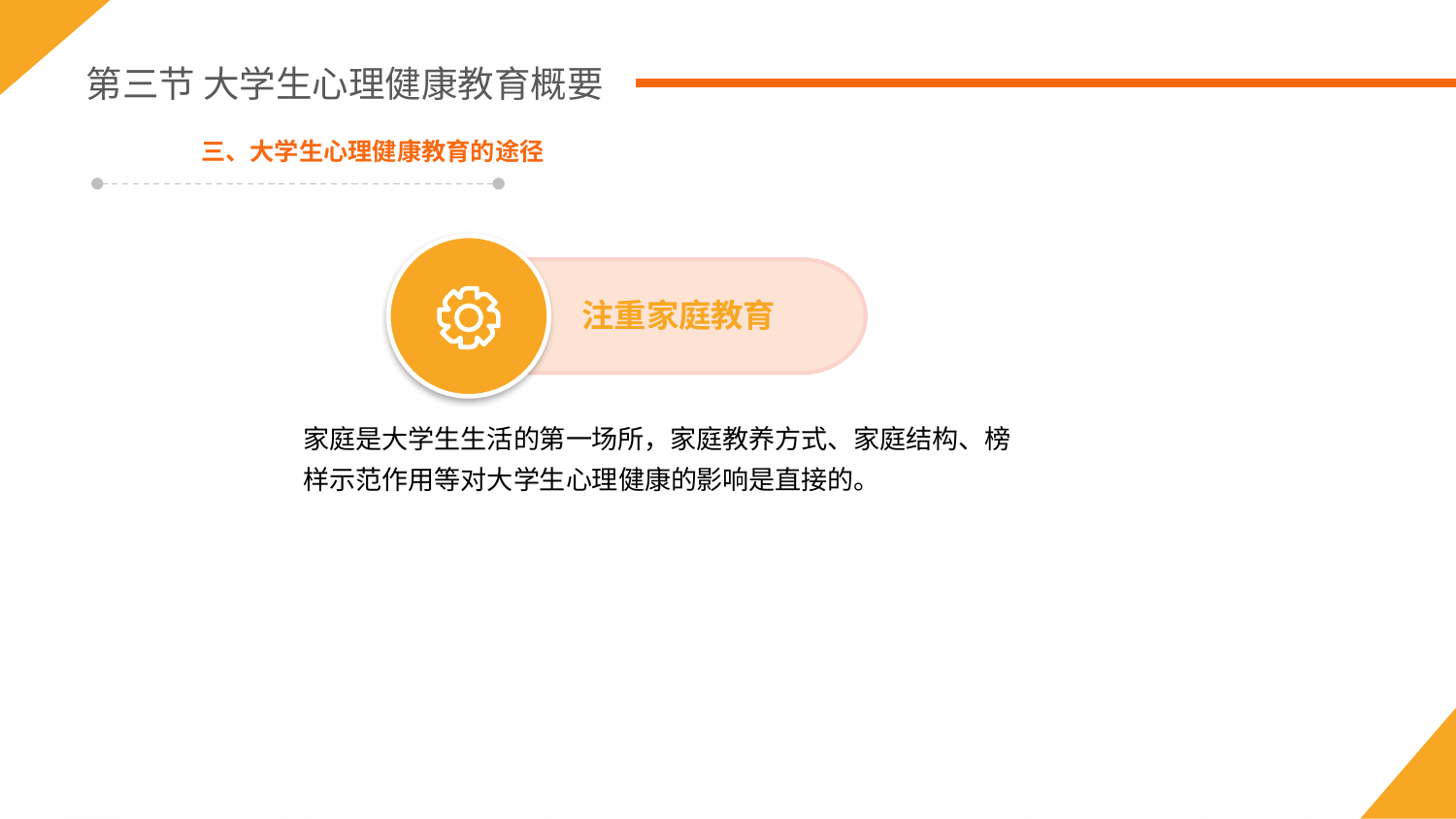

第三节 大学生心理健康教育概要
三、大学生心理健康教育的途径

 注重家庭教育
家庭是大学生生活的第一场所，家庭教养方式、家庭结构、榜样示范作用等对大学生心理健康的影响是直接的。